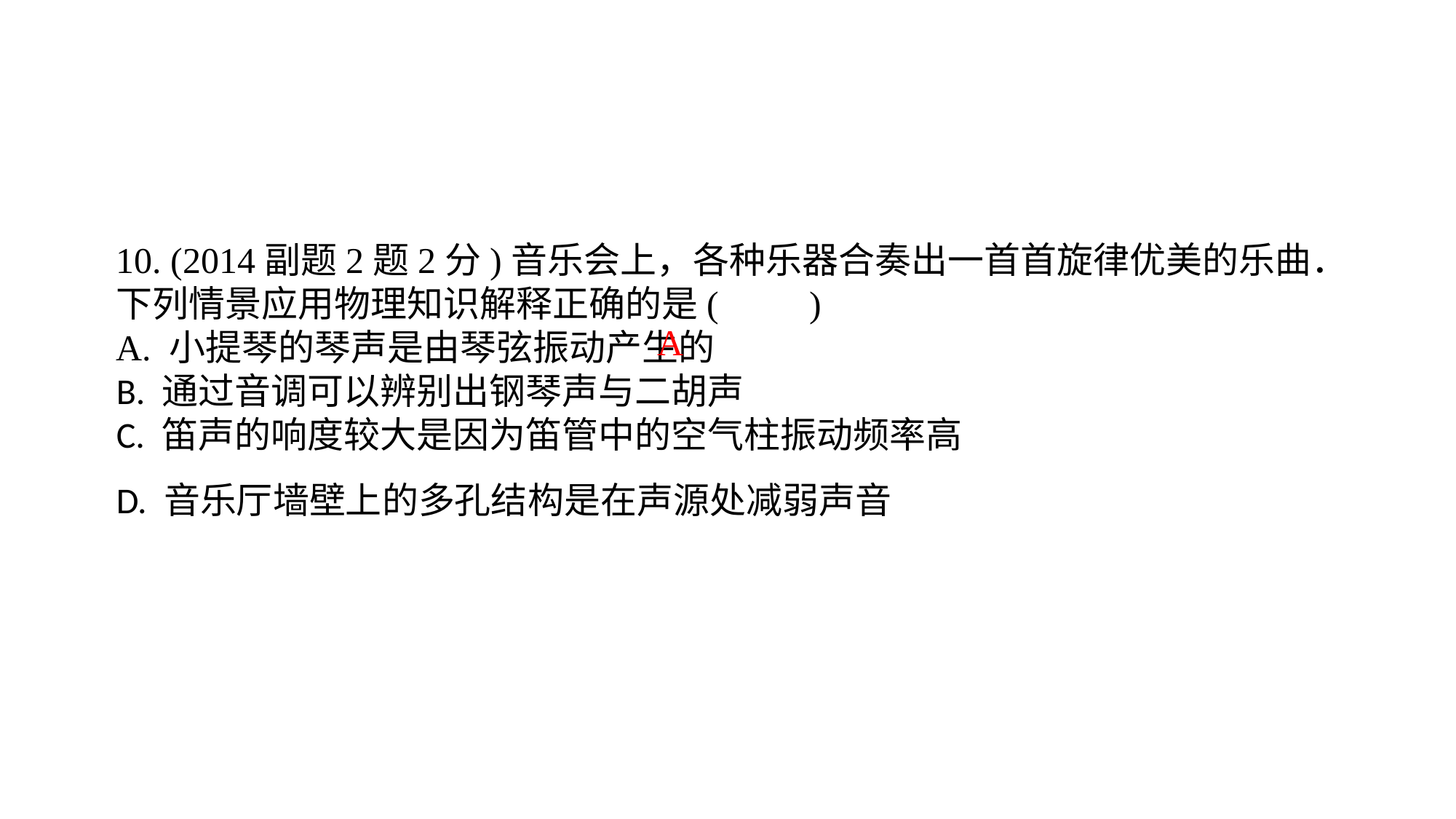

10. (2014副题2题2分)音乐会上，各种乐器合奏出一首首旋律优美的乐曲．下列情景应用物理知识解释正确的是(　　)A. 小提琴的琴声是由琴弦振动产生的B. 通过音调可以辨别出钢琴声与二胡声C. 笛声的响度较大是因为笛管中的空气柱振动频率高 D. 音乐厅墙壁上的多孔结构是在声源处减弱声音
A